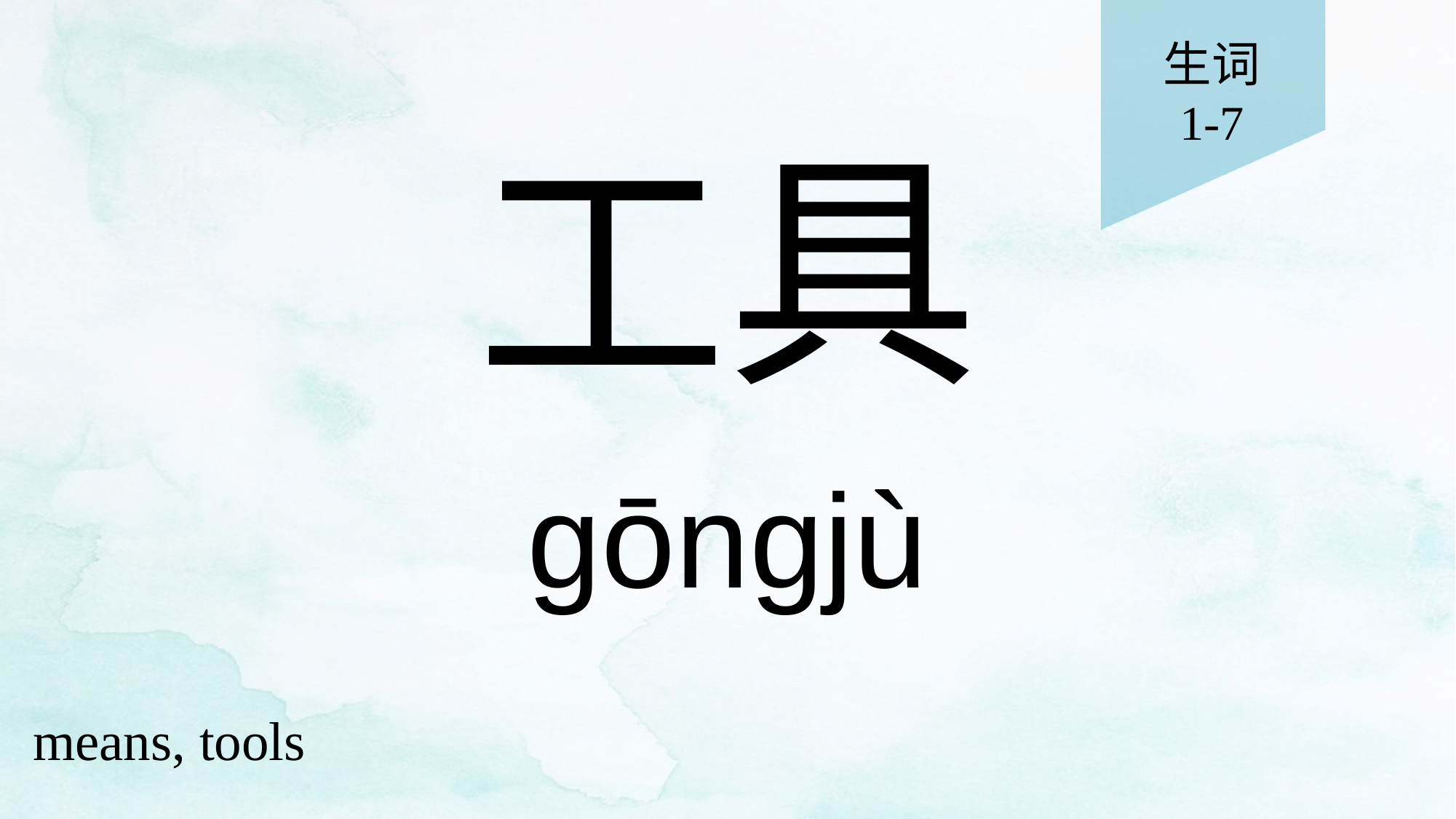

生词
1-7
# 工具
gōngjù
means, tools